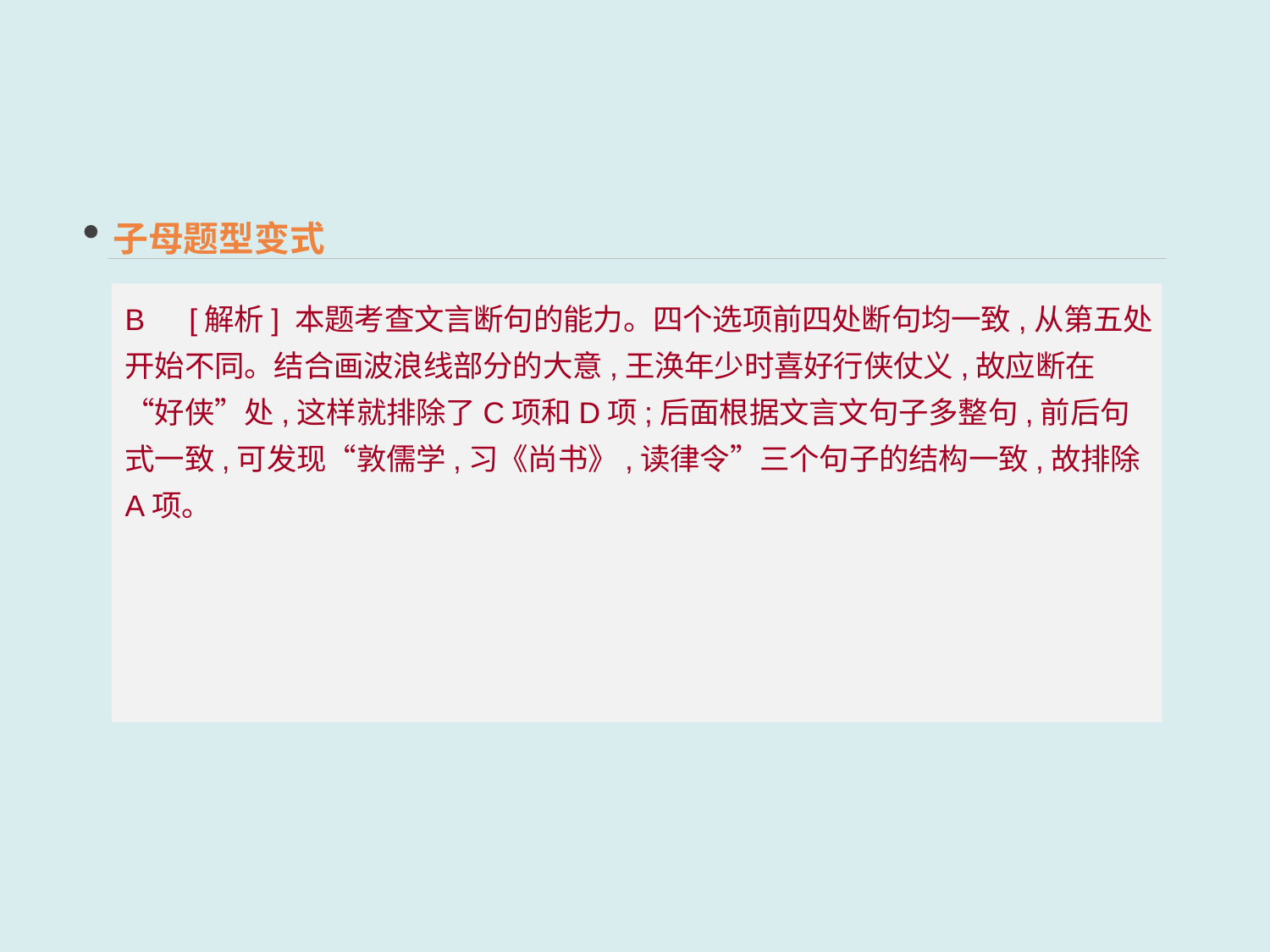

子母题型变式

B　[解析] 本题考查文言断句的能力。四个选项前四处断句均一致,从第五处开始不同。结合画波浪线部分的大意,王涣年少时喜好行侠仗义,故应断在“好侠”处,这样就排除了C项和D项;后面根据文言文句子多整句,前后句式一致,可发现“敦儒学,习《尚书》,读律令”三个句子的结构一致,故排除A项。